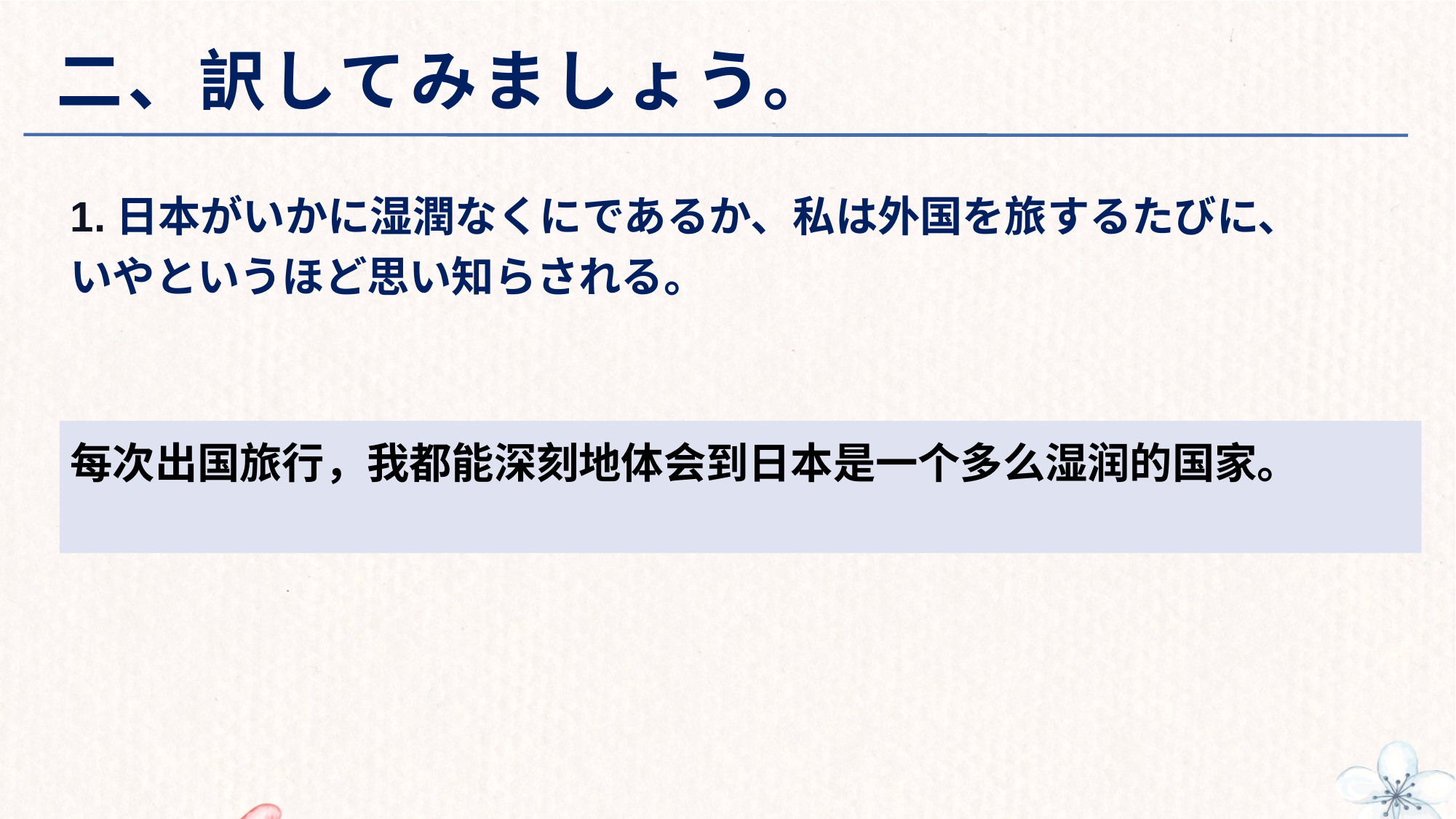

# 二、訳してみましょう。
1.日本がいかに湿潤なくにであるか、私は外国を旅するたびに、
いやというほど思い知らされる。

每次出国旅行，我都能深刻地体会到日本是一个多么湿润的国家。